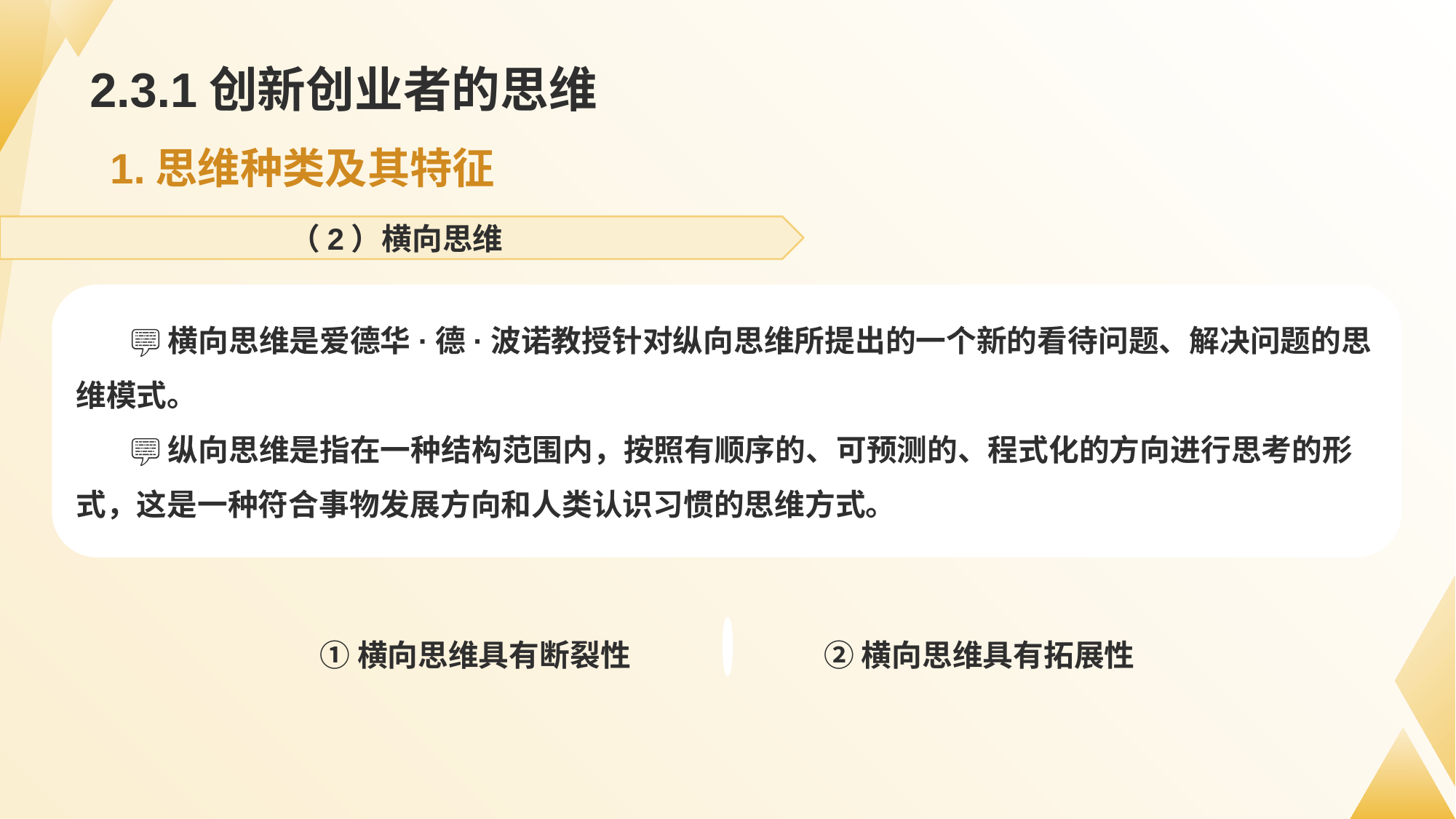

# 2.3.1创新创业者的思维
1.思维种类及其特征
（2）横向思维
💬横向思维是爱德华·德·波诺教授针对纵向思维所提出的一个新的看待问题、解决问题的思维模式。
💬纵向思维是指在一种结构范围内，按照有顺序的、可预测的、程式化的方向进行思考的形式，这是一种符合事物发展方向和人类认识习惯的思维方式。
②横向思维具有拓展性
①横向思维具有断裂性